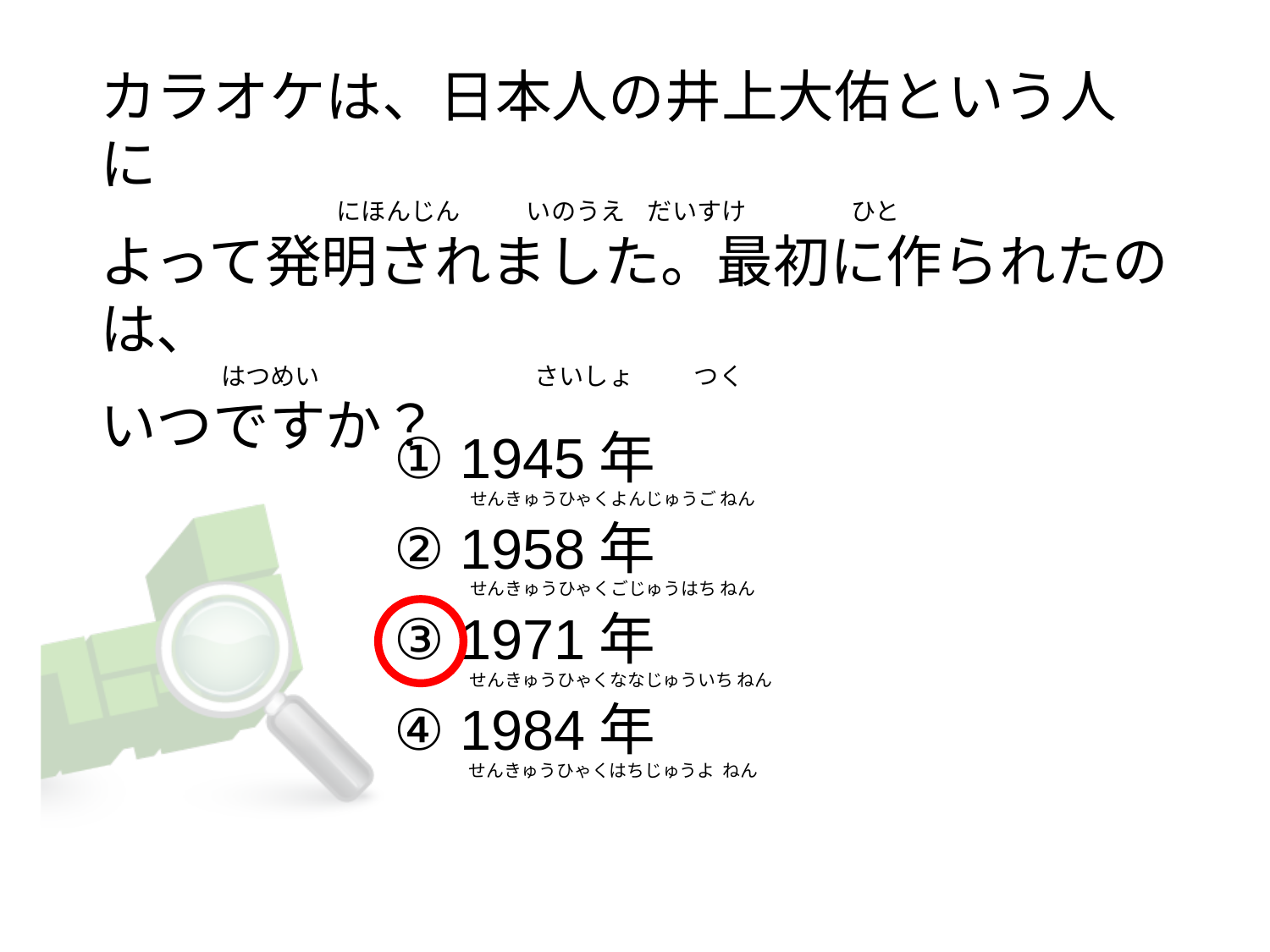

# カラオケは、日本人の井上大佑という人に                                            にほんじん            いのうえ    だいすけ                   ひと よって発明されました。最初に作られたのは、                       はつめい                                       さいしょ           つく いつですか？
① 1945年
② 1958年
③ 1971年
④ 1984年
せんきゅうひゃくよんじゅうご ねん
せんきゅうひゃくごじゅうはち ねん

せんきゅうひゃくななじゅういち ねん
せんきゅうひゃくはちじゅうよ  ねん